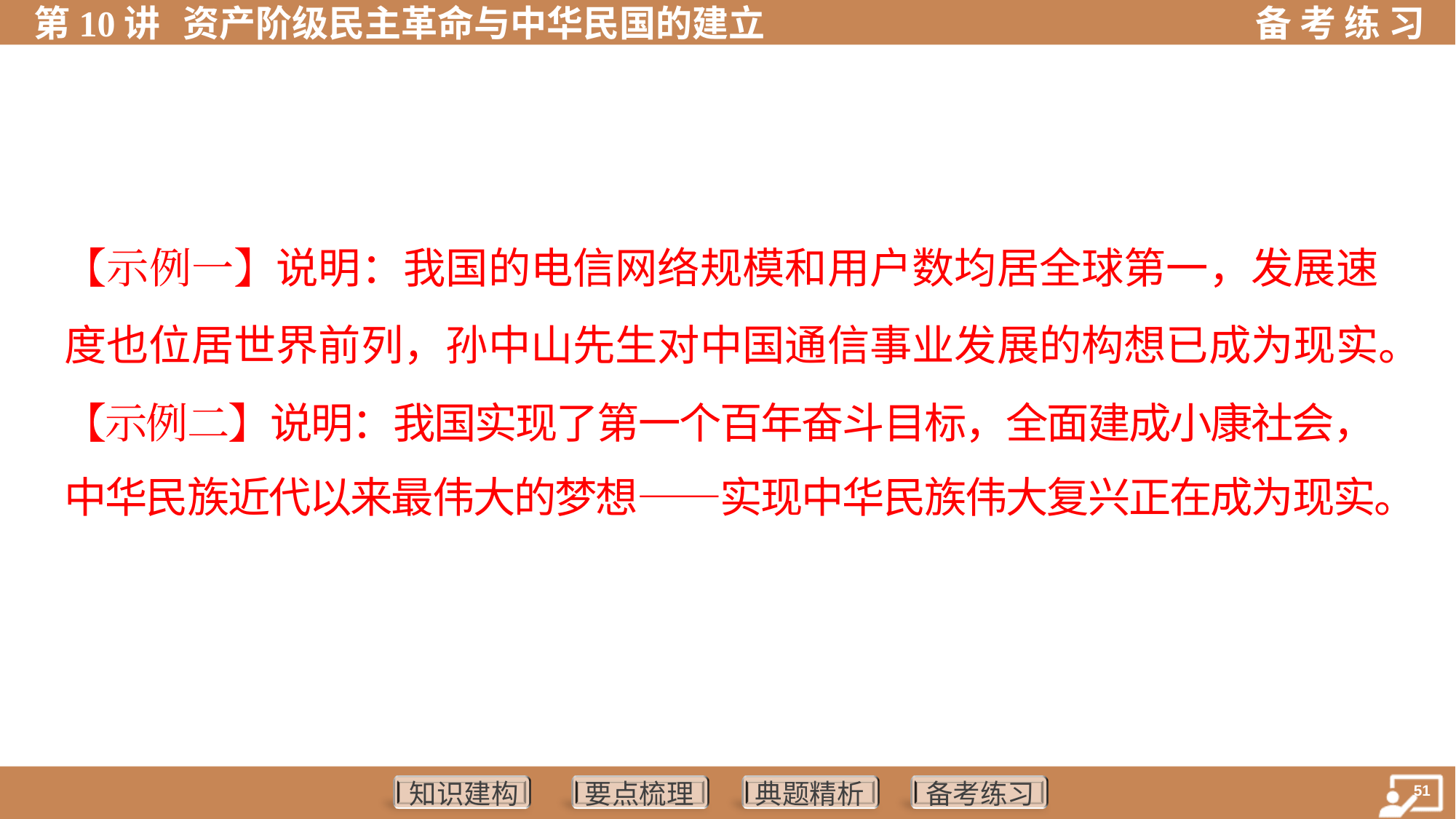

【示例一】说明：我国的电信网络规模和用户数均居全球第一，发展速
度也位居世界前列，孙中山先生对中国通信事业发展的构想已成为现实。
【示例二】说明：我国实现了第一个百年奋斗目标，全面建成小康社会，
中华民族近代以来最伟大的梦想——实现中华民族伟大复兴正在成为现实。